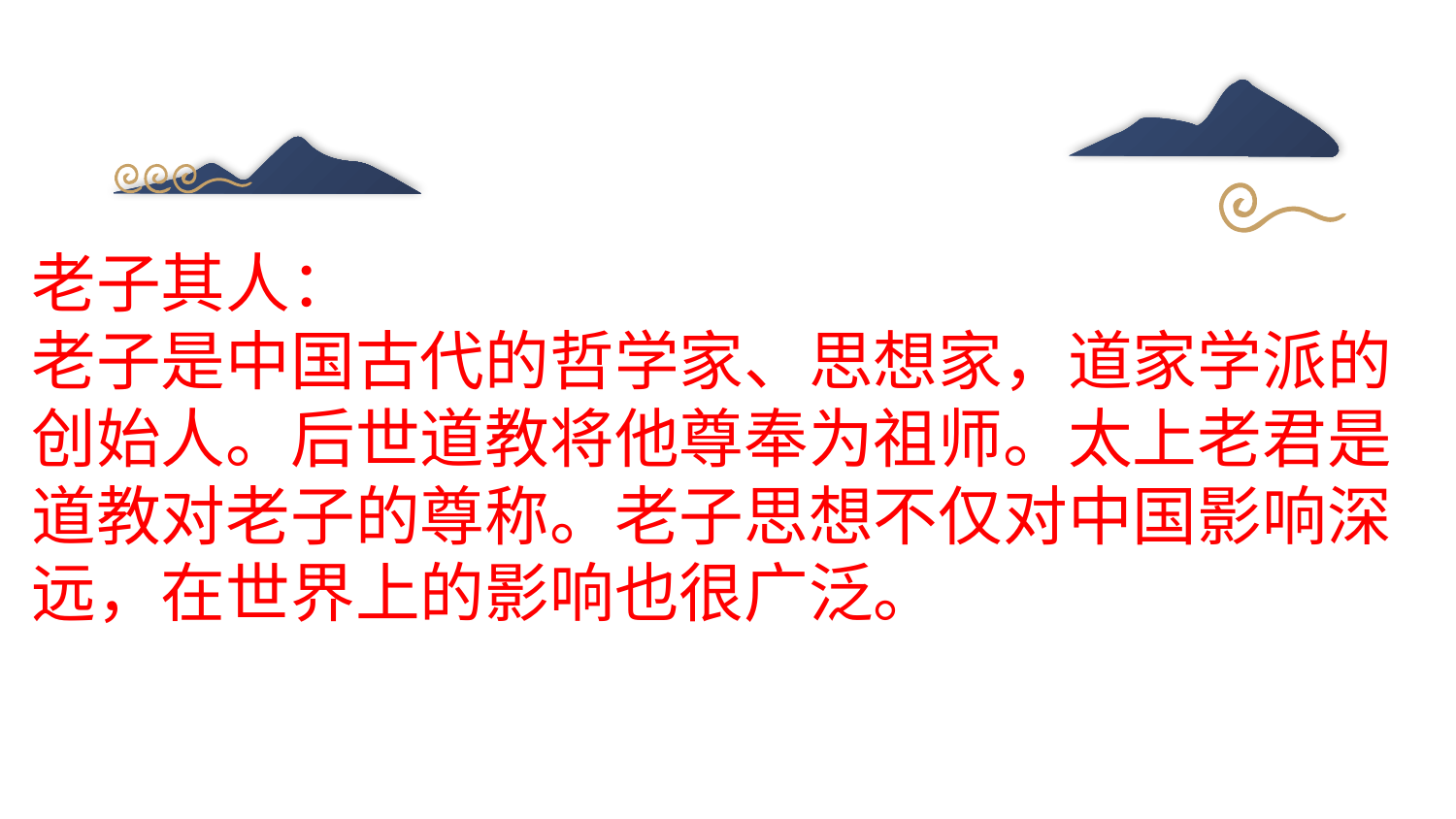

老子其人：
老子是中国古代的哲学家、思想家，道家学派的创始人。后世道教将他尊奉为祖师。太上老君是道教对老子的尊称。老子思想不仅对中国影响深远，在世界上的影响也很广泛。